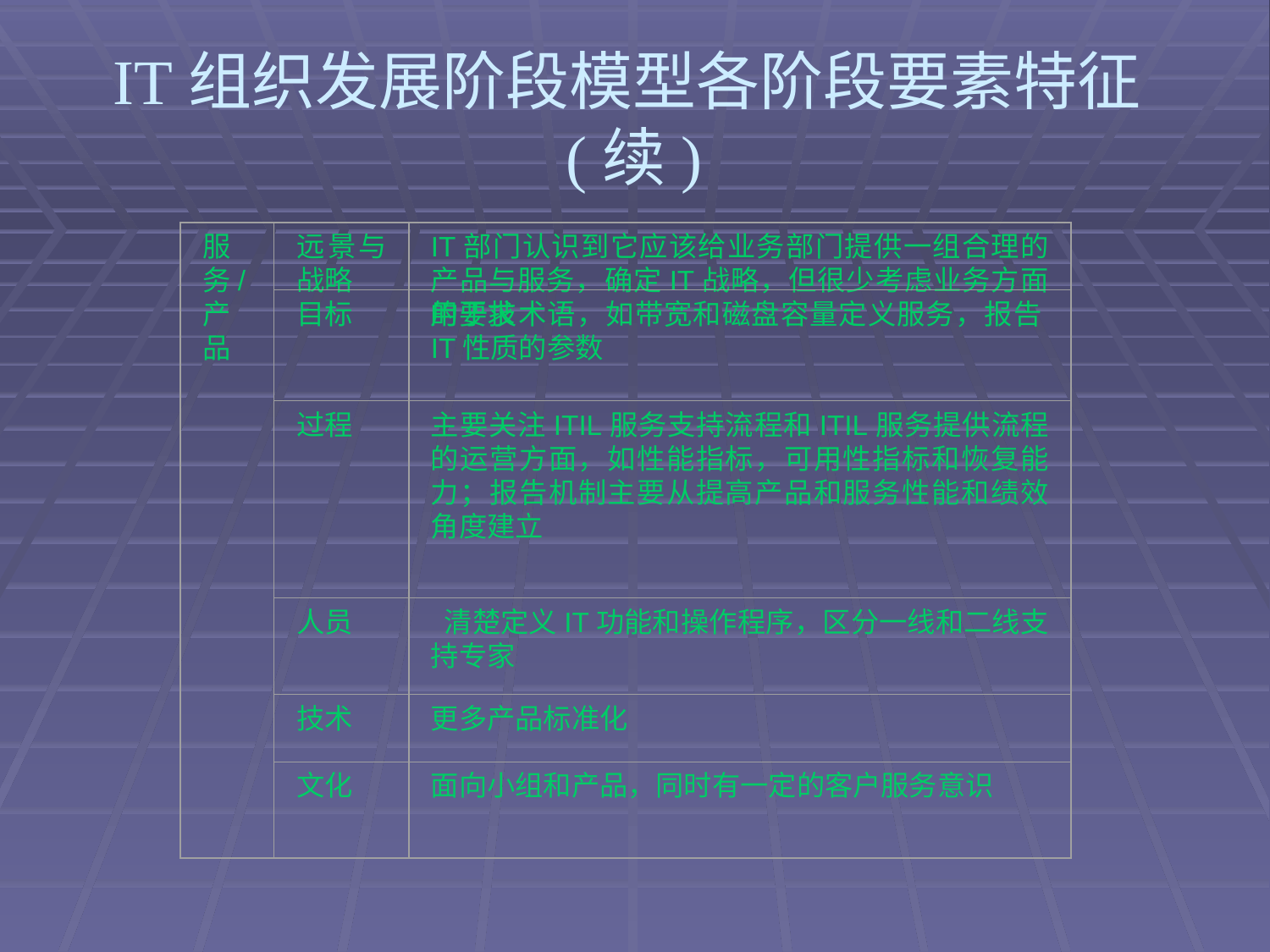

# IT组织发展阶段模型各阶段要素特征(续)

服务/产品

远景与战略

IT部门认识到它应该给业务部门提供一组合理的产品与服务，确定IT战略，但很少考虑业务方面的要求

目标

用于技术语，如带宽和磁盘容量定义服务，报告IT性质的参数

过程

主要关注ITIL服务支持流程和ITIL服务提供流程的运营方面，如性能指标，可用性指标和恢复能力；报告机制主要从提高产品和服务性能和绩效角度建立

人员

 清楚定义IT功能和操作程序，区分一线和二线支持专家

技术

更多产品标准化

文化

面向小组和产品，同时有一定的客户服务意识